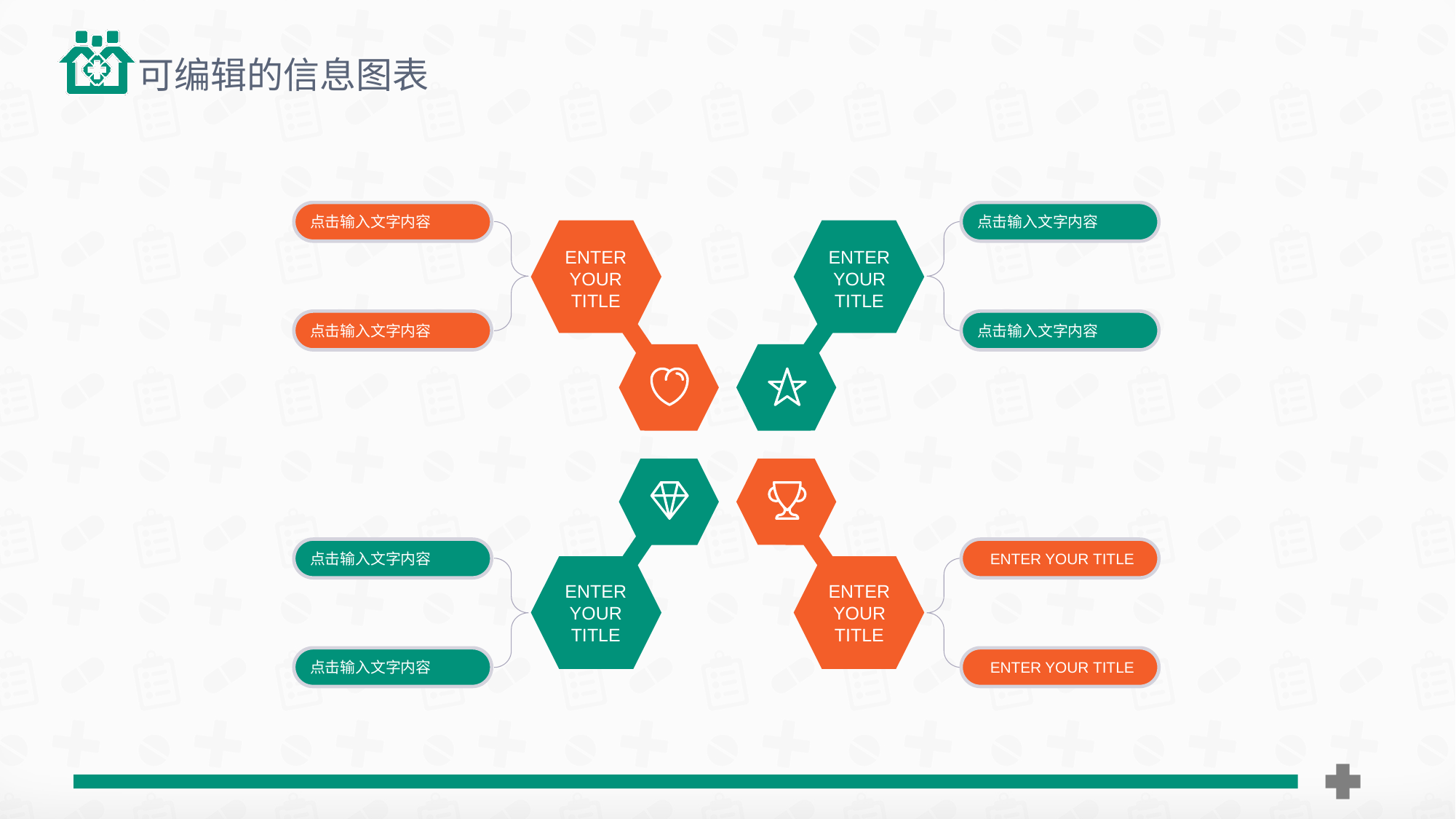

可编辑的信息图表

ENTER
YOUR
TITLE

ENTER
YOUR
TITLE

点击输入文字内容
点击输入文字内容

点击输入文字内容
点击输入文字内容

ENTER
YOUR
TITLE

ENTER
YOUR
TITLE
点击输入文字内容
 ENTER YOUR TITLE

点击输入文字内容
 ENTER YOUR TITLE